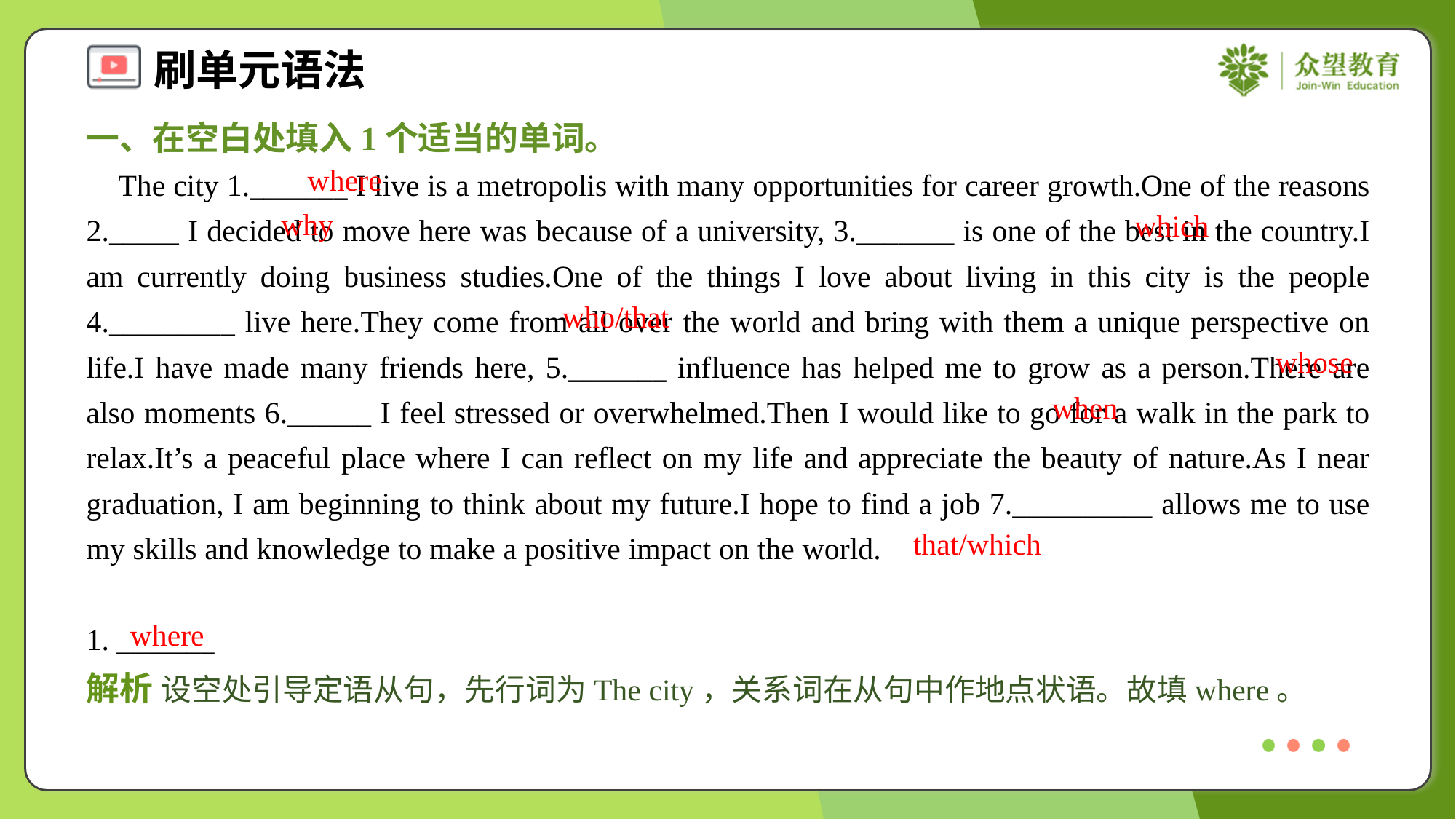

一、在空白处填入1个适当的单词。
where
    The city 1._______ I live is a metropolis with many opportunities for career growth.One of the reasons 2._____ I decided to move here was because of a university, 3._______ is one of the best in the country.I am currently doing business studies.One of the things I love about living in this city is the people 4._________ live here.They come from all over the world and bring with them a unique perspective on life.I have made many friends here, 5._______ influence has helped me to grow as a person.There are also moments 6.______ I feel stressed or overwhelmed.Then I would like to go for a walk in the park to relax.It’s a peaceful place where I can reflect on my life and appreciate the beauty of nature.As I near graduation, I am beginning to think about my future.I hope to find a job 7.__________ allows me to use my skills and knowledge to make a positive impact on the world.
why
which
who/that
whose
when
that/which
where
1. _______
解析 设空处引导定语从句，先行词为The city，关系词在从句中作地点状语。故填where。